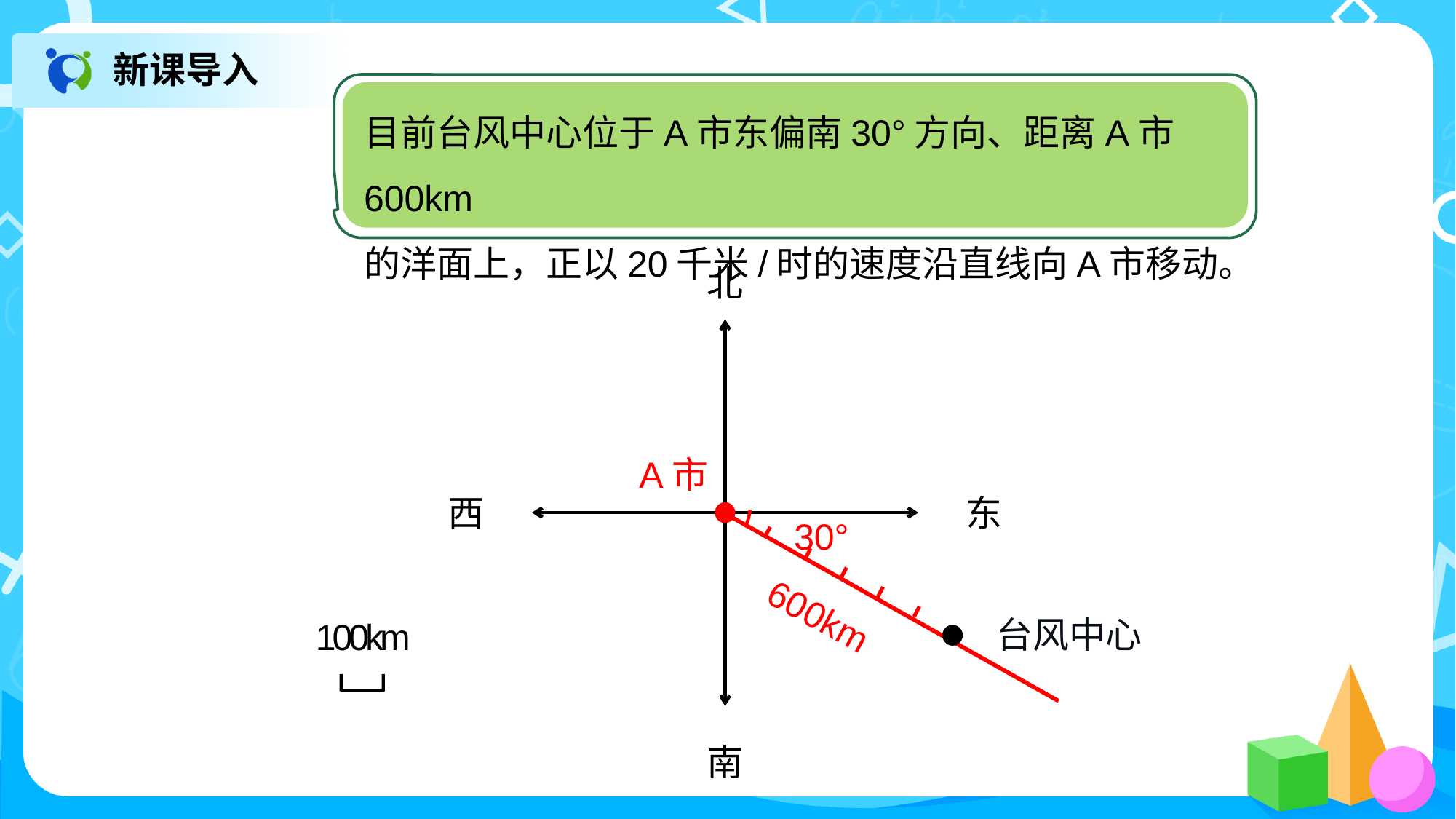

新课导入

目前台风中心位于A市东偏南30°方向、距离A市600km
的洋面上，正以20千米/时的速度沿直线向A市移动。
北
A市
东
西

30°
600km
台风中心
100km

南